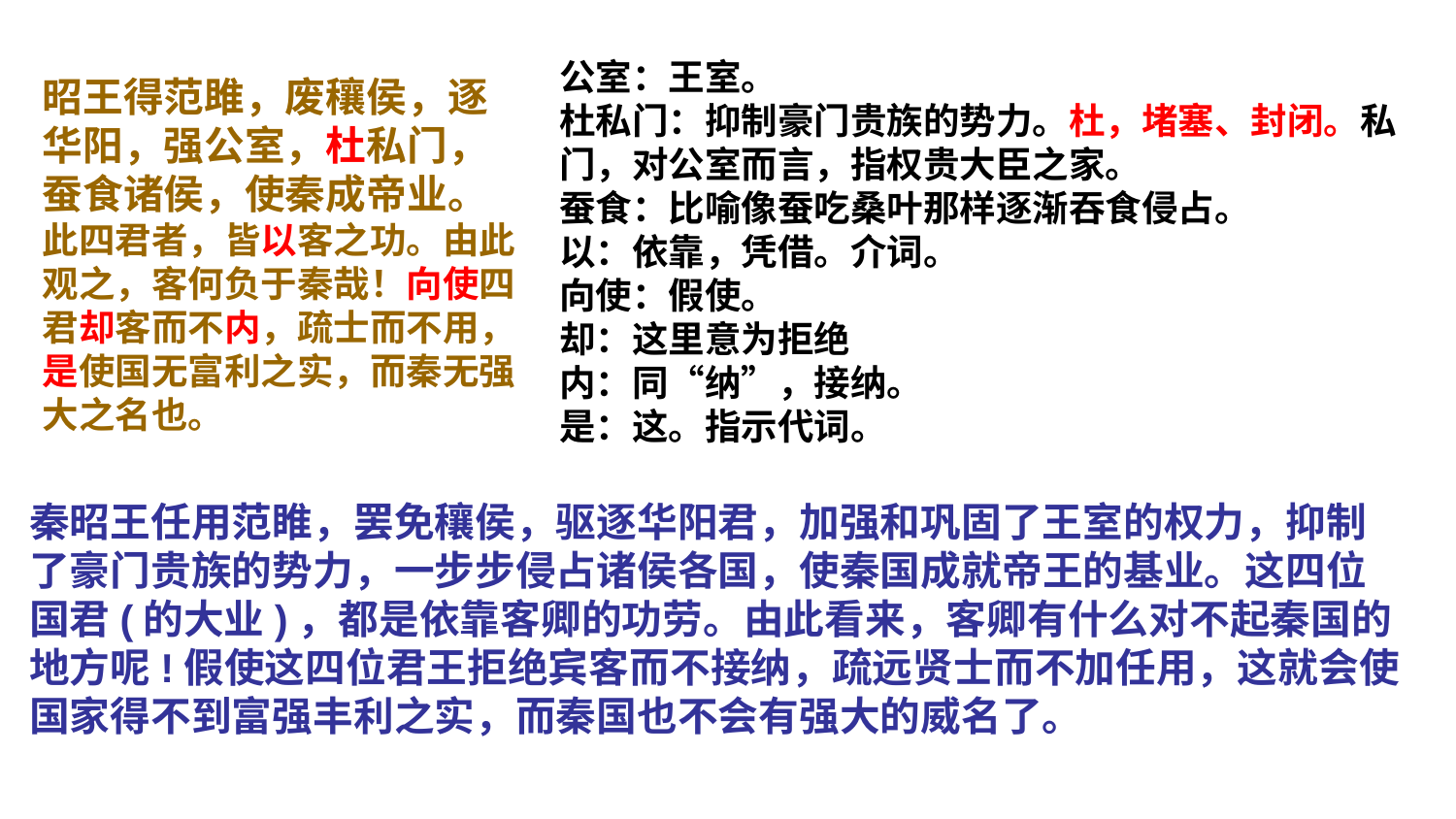

# 公室：王室。 杜私门：抑制豪门贵族的势力。杜，堵塞、封闭。私门，对公室而言，指权贵大臣之家。 蚕食：比喻像蚕吃桑叶那样逐渐吞食侵占。 以：依靠，凭借。介词。 向使：假使。 却：这里意为拒绝 内：同“纳”，接纳。 是：这。指示代词。
昭王得范雎，废穰侯，逐华阳，强公室，杜私门，蚕食诸侯，使秦成帝业。此四君者，皆以客之功。由此观之，客何负于秦哉！向使四君却客而不内，疏士而不用，是使国无富利之实，而秦无强大之名也。

秦昭王任用范睢，罢免穰侯，驱逐华阳君，加强和巩固了王室的权力，抑制了豪门贵族的势力，一步步侵占诸侯各国，使秦国成就帝王的基业。这四位国君(的大业)，都是依靠客卿的功劳。由此看来，客卿有什么对不起秦国的地方呢!假使这四位君王拒绝宾客而不接纳，疏远贤士而不加任用，这就会使国家得不到富强丰利之实，而秦国也不会有强大的威名了。